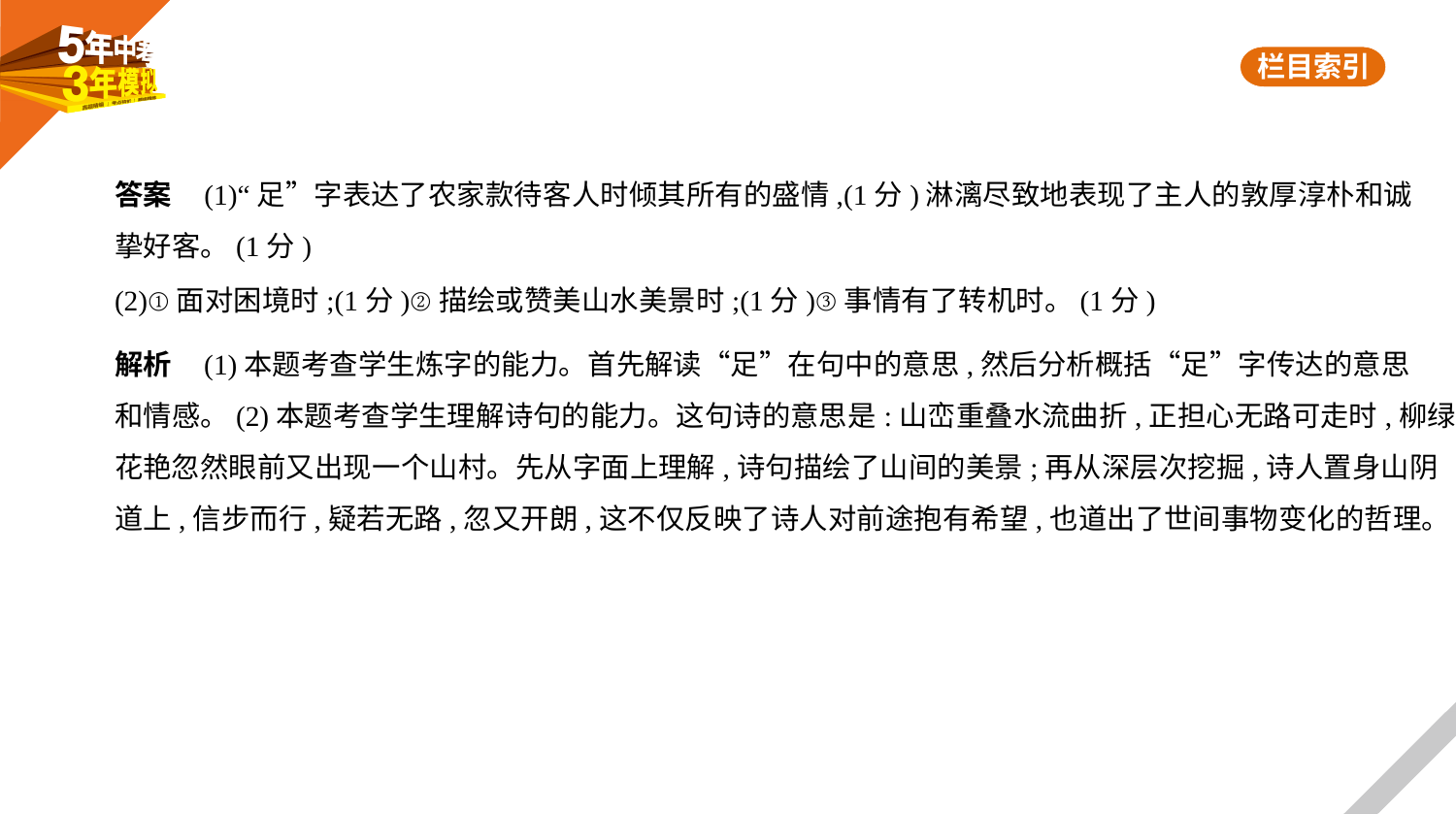

答案    (1)“足”字表达了农家款待客人时倾其所有的盛情,(1分)淋漓尽致地表现了主人的敦厚淳朴和诚
挚好客。(1分)
(2)①面对困境时;(1分)②描绘或赞美山水美景时;(1分)③事情有了转机时。(1分)
解析    (1)本题考查学生炼字的能力。首先解读“足”在句中的意思,然后分析概括“足”字传达的意思
和情感。(2)本题考查学生理解诗句的能力。这句诗的意思是:山峦重叠水流曲折,正担心无路可走时,柳绿
花艳忽然眼前又出现一个山村。先从字面上理解,诗句描绘了山间的美景;再从深层次挖掘,诗人置身山阴
道上,信步而行,疑若无路,忽又开朗,这不仅反映了诗人对前途抱有希望,也道出了世间事物变化的哲理。